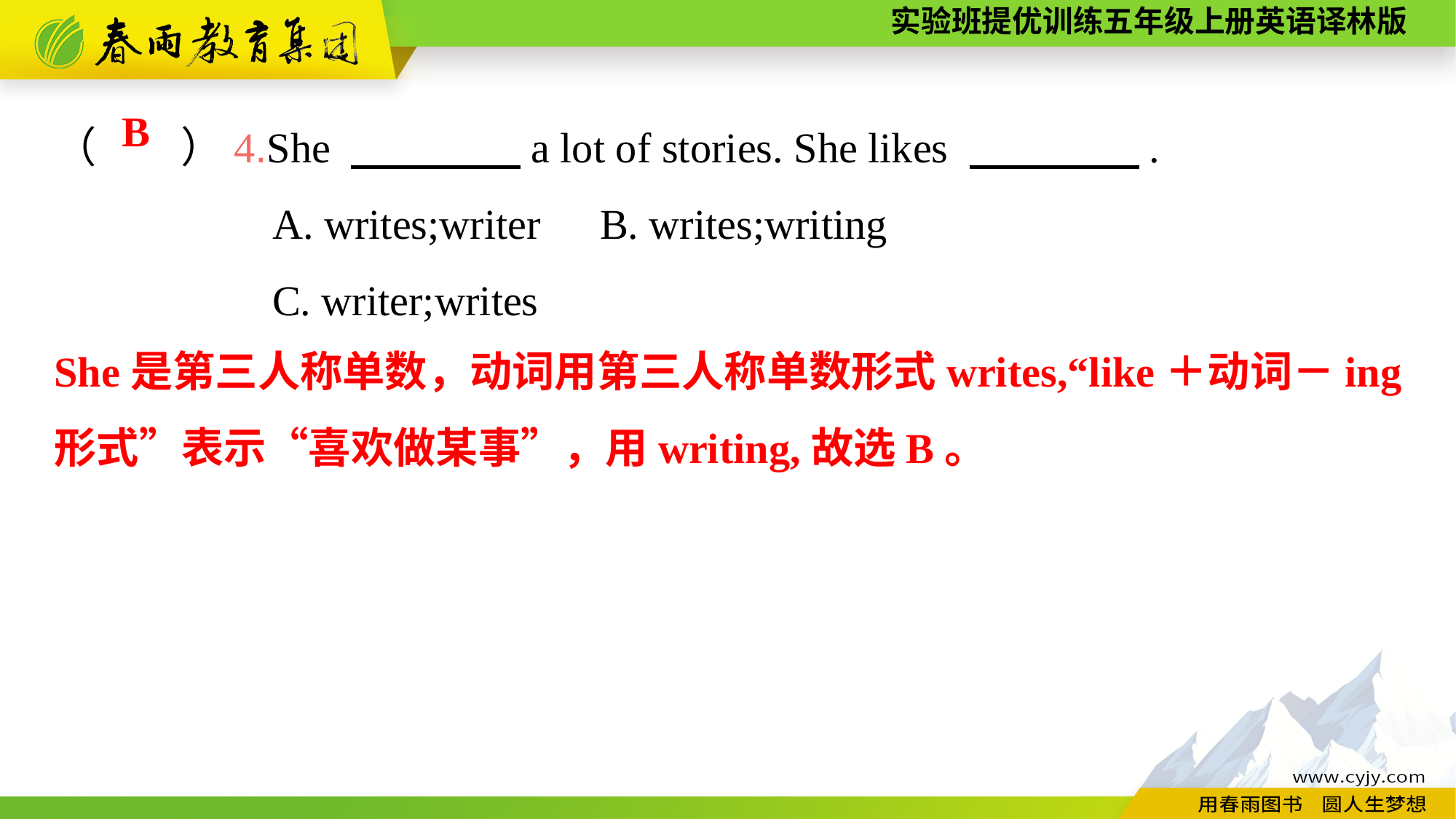

（　　）4.She 　　　　a lot of stories. She likes 　　　　.
		A. writes;writer	B. writes;writing
		C. writer;writes
B
She是第三人称单数，动词用第三人称单数形式writes,“like＋动词－ing形式”表示“喜欢做某事”，用writing,故选B。